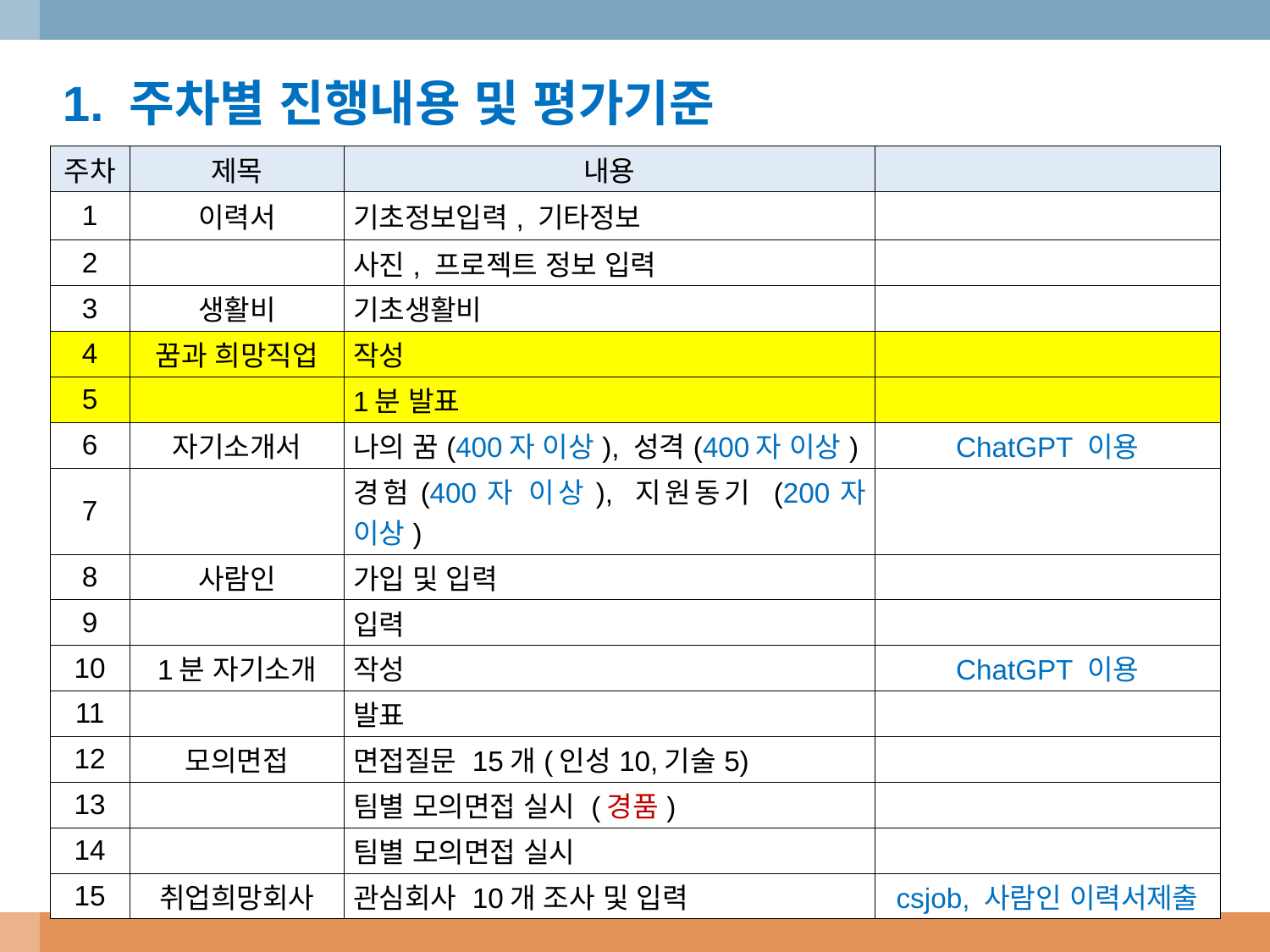

1. 주차별 진행내용 및 평가기준
| 주차 | 제목 | 내용 |  |
| --- | --- | --- | --- |
| 1 | 이력서 | 기초정보입력, 기타정보 |  |
| 2 |  | 사진, 프로젝트 정보 입력 |  |
| 3 | 생활비 | 기초생활비 |  |
| 4 | 꿈과 희망직업 | 작성 |  |
| 5 |  | 1분 발표 |  |
| 6 | 자기소개서 | 나의 꿈(400자 이상), 성격(400자 이상) | ChatGPT 이용 |
| 7 |  | 경험(400자 이상), 지원동기 (200자 이상) |  |
| 8 | 사람인 | 가입 및 입력 |  |
| 9 |  | 입력 |  |
| 10 | 1분 자기소개 | 작성 | ChatGPT 이용 |
| 11 |  | 발표 |  |
| 12 | 모의면접 | 면접질문 15개(인성10,기술5) |  |
| 13 |  | 팀별 모의면접 실시 (경품) |  |
| 14 |  | 팀별 모의면접 실시 |  |
| 15 | 취업희망회사 | 관심회사 10개 조사 및 입력 | csjob, 사람인 이력서제출 |